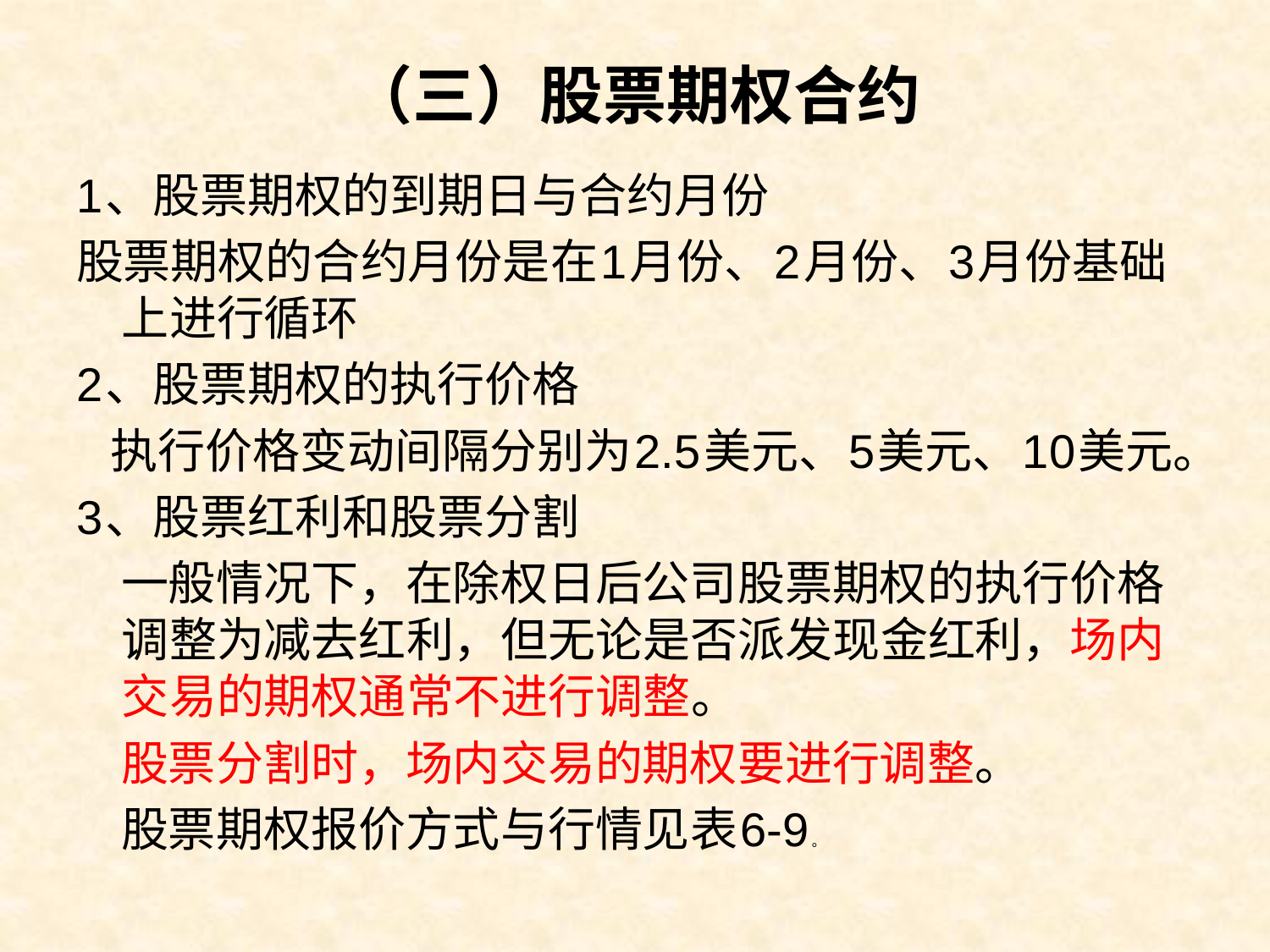

# （三）股票期权合约
1、股票期权的到期日与合约月份
股票期权的合约月份是在1月份、2月份、3月份基础上进行循环
2、股票期权的执行价格
   执行价格变动间隔分别为2.5美元、5美元、10美元。
3、股票红利和股票分割
    一般情况下，在除权日后公司股票期权的执行价格调整为减去红利，但无论是否派发现金红利，场内交易的期权通常不进行调整。
    股票分割时，场内交易的期权要进行调整。
    股票期权报价方式与行情见表6-9。